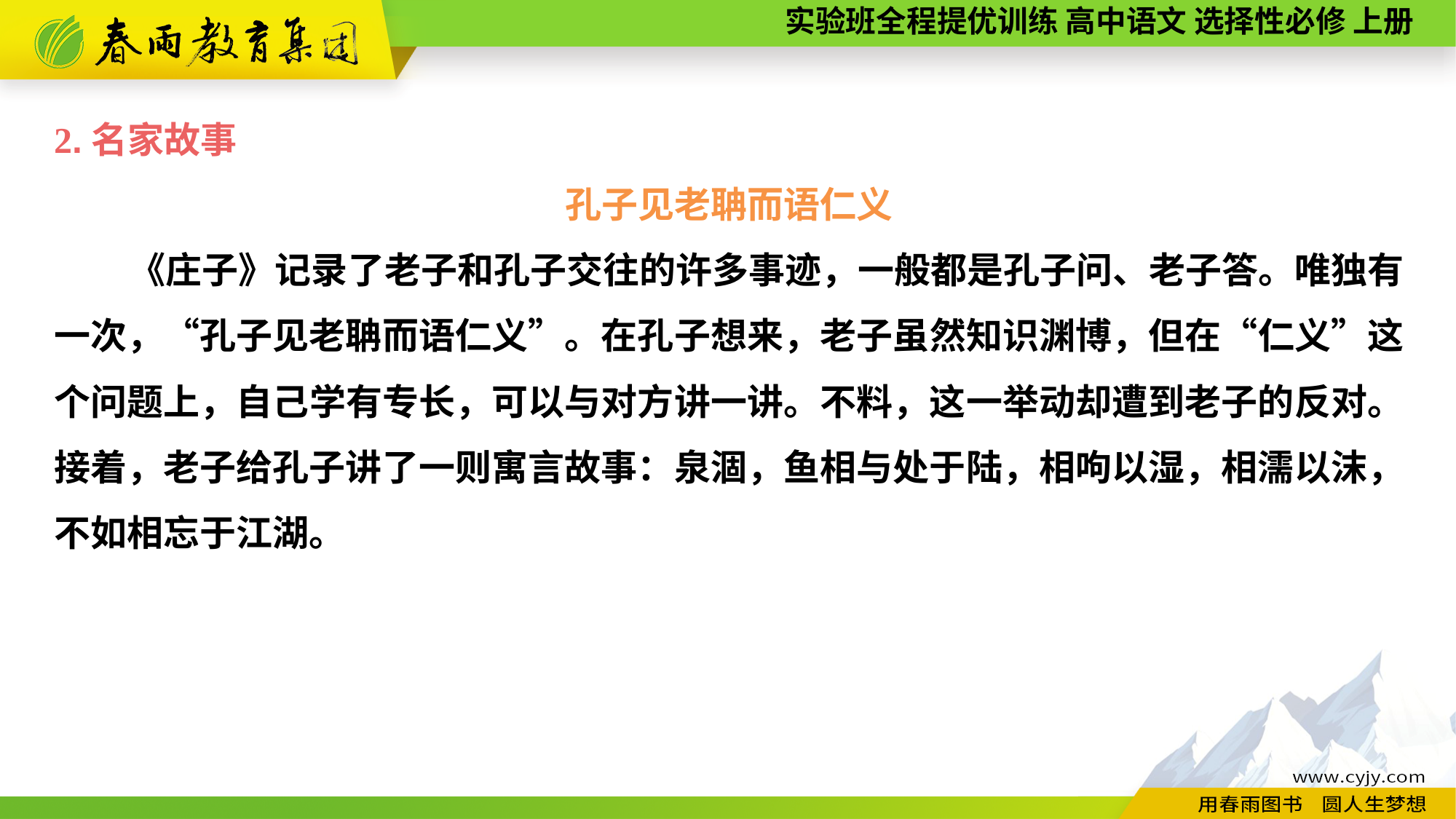

2.名家故事
孔子见老聃而语仁义
《庄子》记录了老子和孔子交往的许多事迹，一般都是孔子问、老子答。唯独有一次，“孔子见老聃而语仁义”。在孔子想来，老子虽然知识渊博，但在“仁义”这个问题上，自己学有专长，可以与对方讲一讲。不料，这一举动却遭到老子的反对。接着，老子给孔子讲了一则寓言故事：泉涸，鱼相与处于陆，相呴以湿，相濡以沫，不如相忘于江湖。